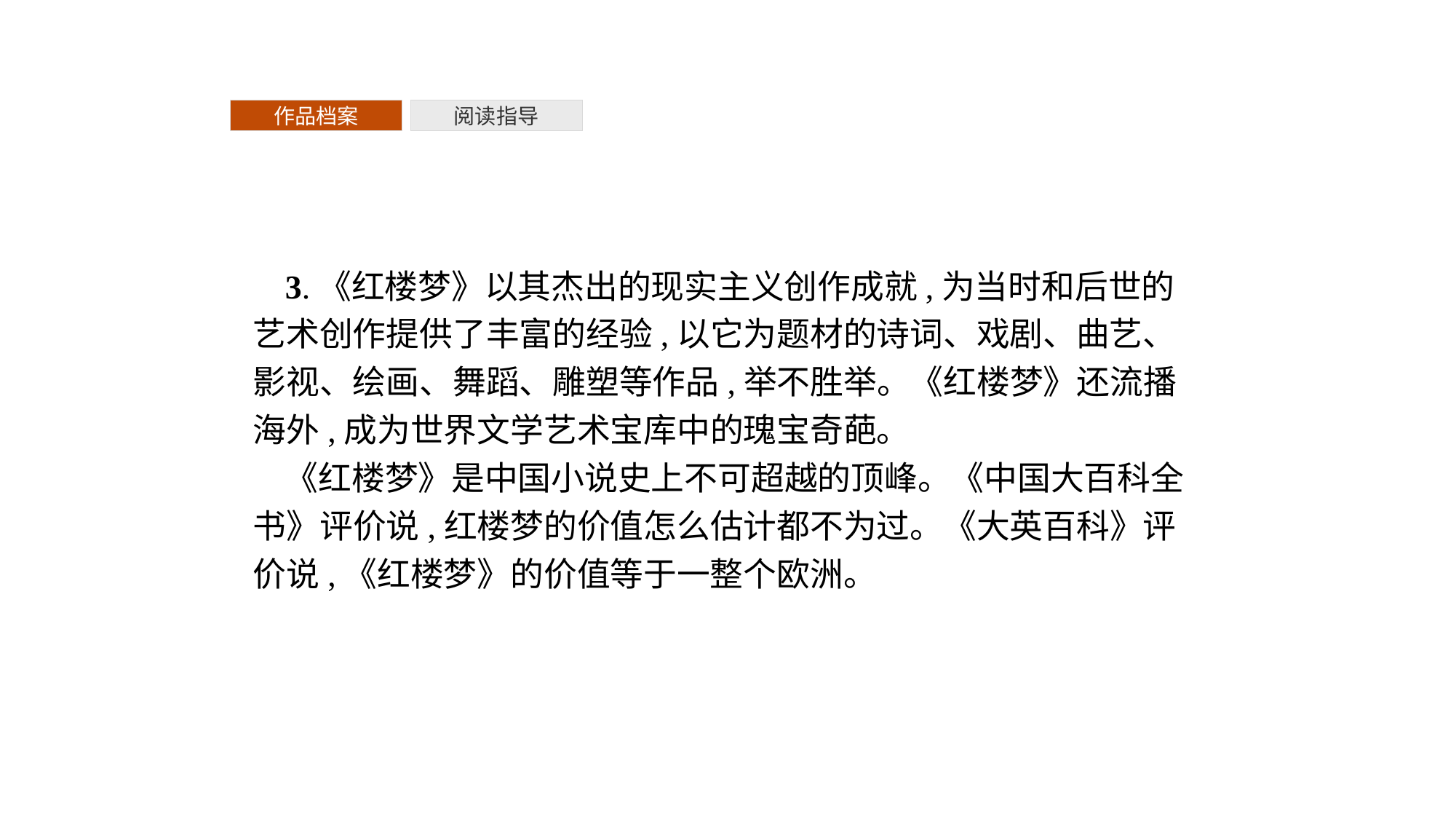

作品档案
阅读指导
3.《红楼梦》以其杰出的现实主义创作成就,为当时和后世的艺术创作提供了丰富的经验,以它为题材的诗词、戏剧、曲艺、影视、绘画、舞蹈、雕塑等作品,举不胜举。《红楼梦》还流播海外,成为世界文学艺术宝库中的瑰宝奇葩。
《红楼梦》是中国小说史上不可超越的顶峰。《中国大百科全书》评价说,红楼梦的价值怎么估计都不为过。《大英百科》评价说,《红楼梦》的价值等于一整个欧洲。